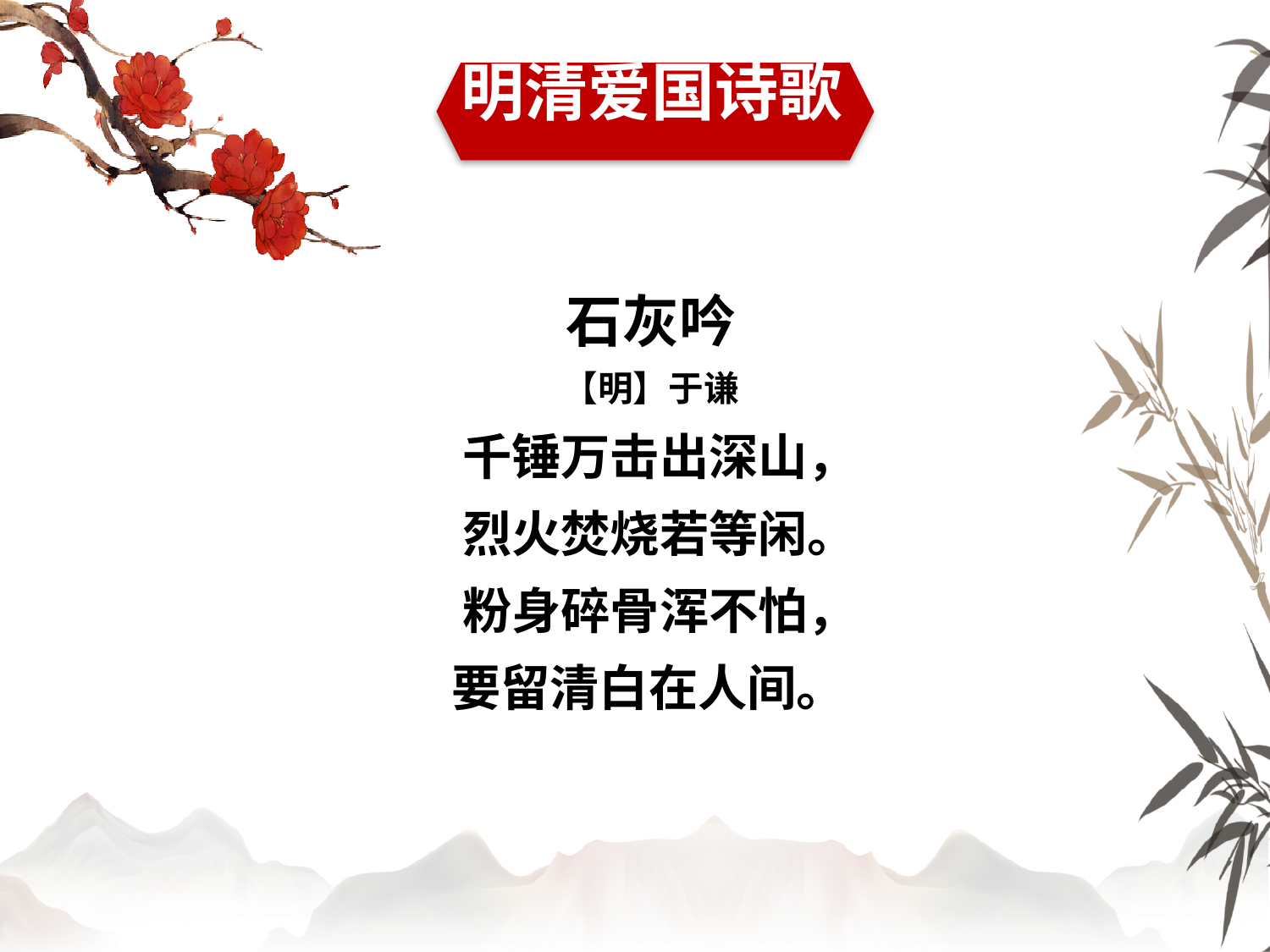

明清爱国诗歌
石灰吟
【明】于谦
千锤万击出深山，
烈火焚烧若等闲。
粉身碎骨浑不怕，
要留清白在人间。